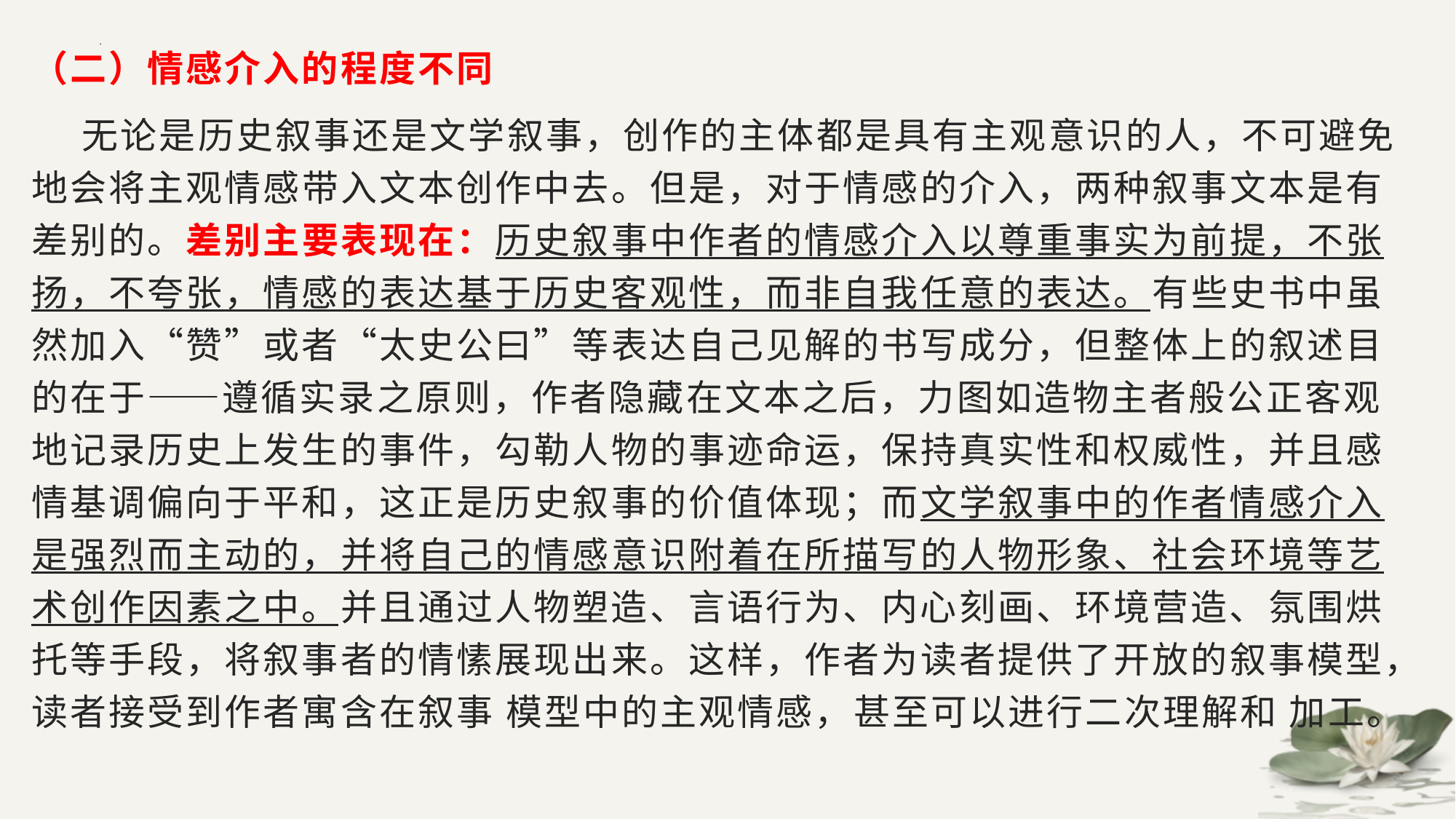

（二）情感介入的程度不同
    无论是历史叙事还是文学叙事，创作的主体都是具有主观意识的人，不可避免地会将主观情感带入文本创作中去。但是，对于情感的介入，两种叙事文本是有差别的。差别主要表现在：历史叙事中作者的情感介入以尊重事实为前提，不张扬，不夸张，情感的表达基于历史客观性，而非自我任意的表达。有些史书中虽然加入“赞”或者“太史公曰”等表达自己见解的书写成分，但整体上的叙述目的在于——遵循实录之原则，作者隐藏在文本之后，力图如造物主者般公正客观地记录历史上发生的事件，勾勒人物的事迹命运，保持真实性和权威性，并且感情基调偏向于平和，这正是历史叙事的价值体现；而文学叙事中的作者情感介入是强烈而主动的，并将自己的情感意识附着在所描写的人物形象、社会环境等艺术创作因素之中。并且通过人物塑造、言语行为、内心刻画、环境营造、氛围烘托等手段，将叙事者的情愫展现出来。这样，作者为读者提供了开放的叙事模型，读者接受到作者寓含在叙事 模型中的主观情感，甚至可以进行二次理解和 加工。